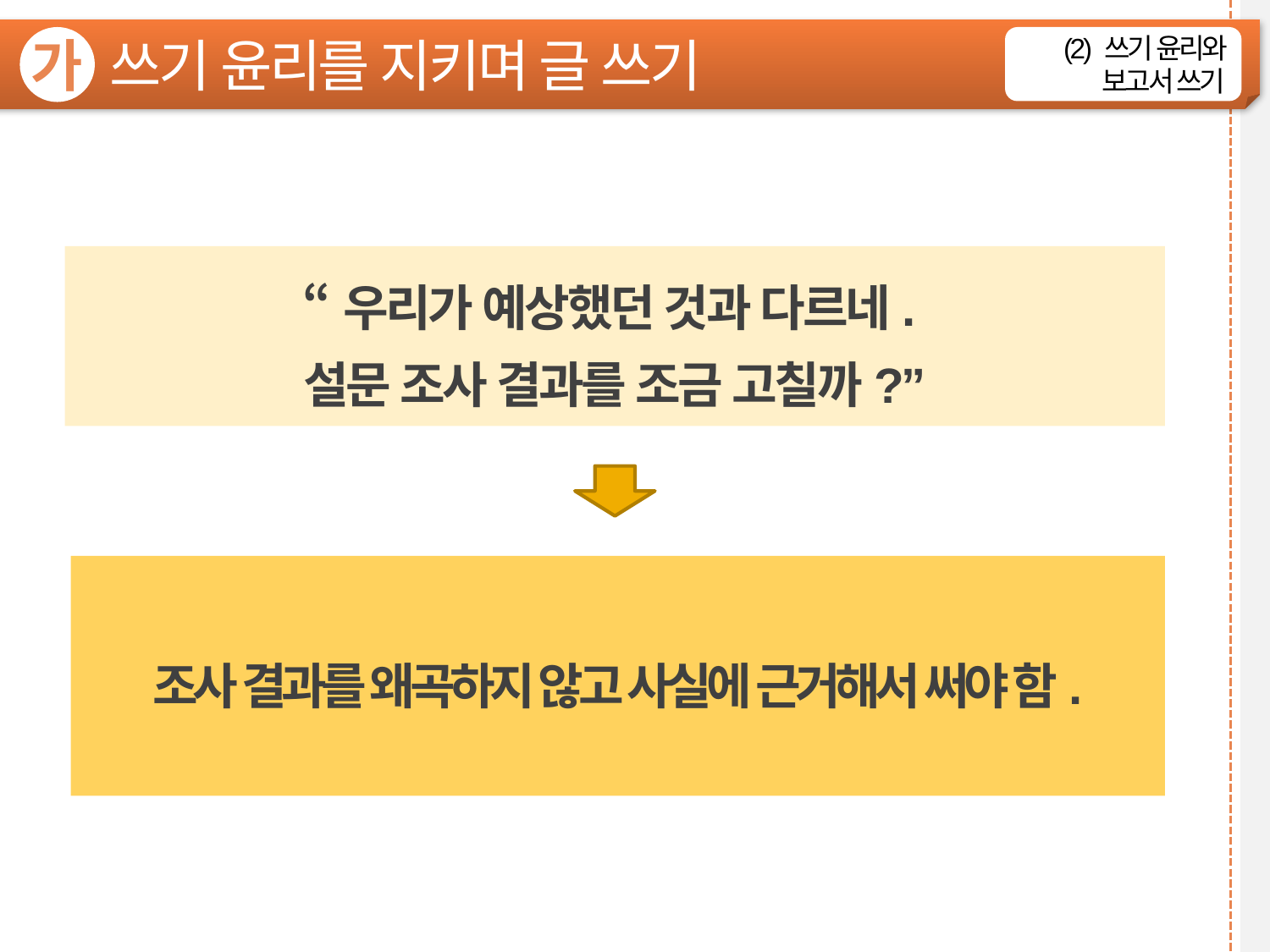

쓰기 윤리를 지키며 글 쓰기
가
(2) 쓰기 윤리와 보고서 쓰기
“우리가 예상했던 것과 다르네.
설문 조사 결과를 조금 고칠까?”

조사 결과를 왜곡하지 않고 사실에 근거해서 써야 함.